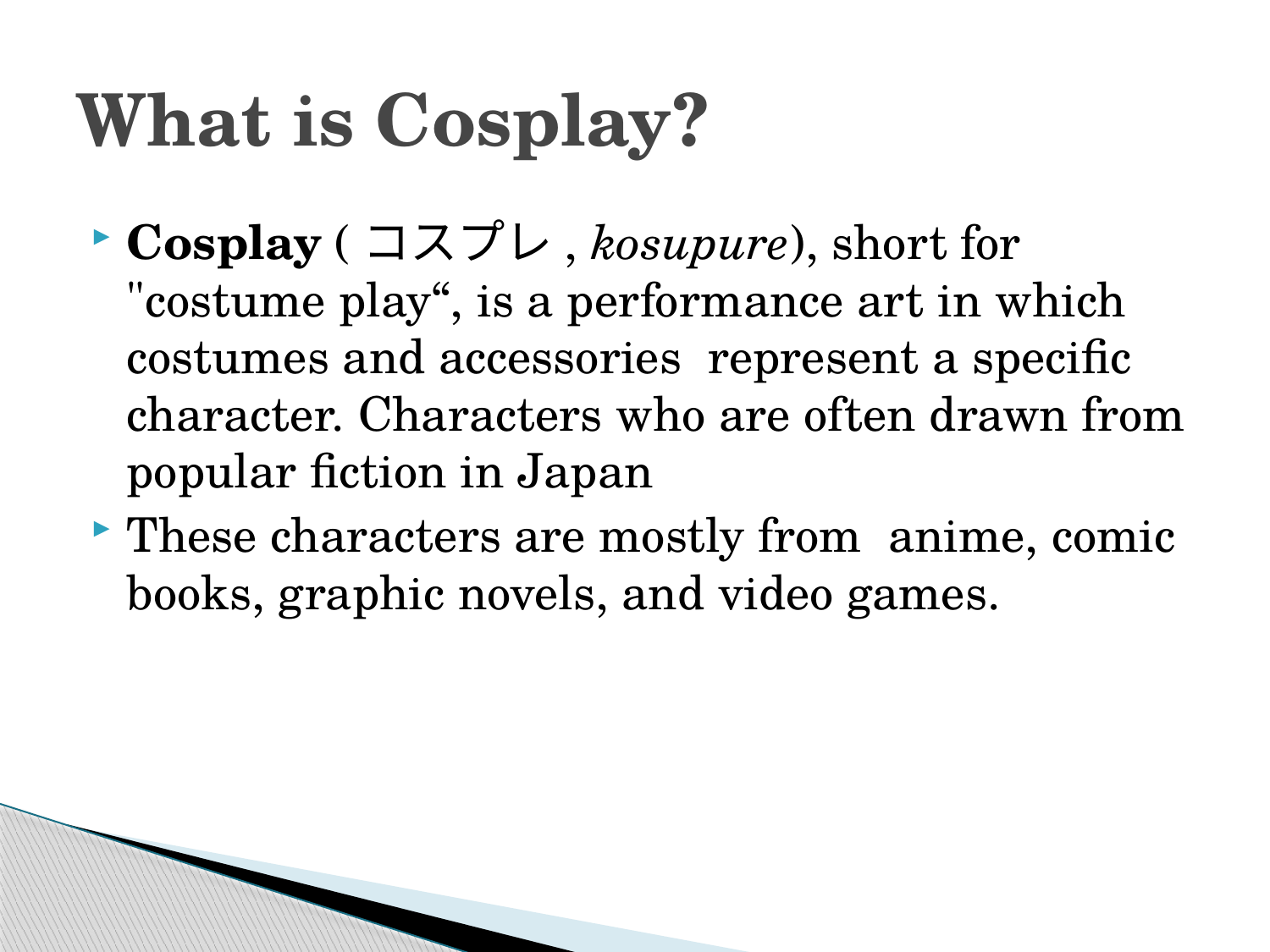

# What is Cosplay?
Cosplay (コスプレ, kosupure), short for "costume play“, is a performance art in which costumes and accessories  represent a specific character. Characters who are often drawn from popular fiction in Japan
These characters are mostly from  anime, comic books, graphic novels, and video games.